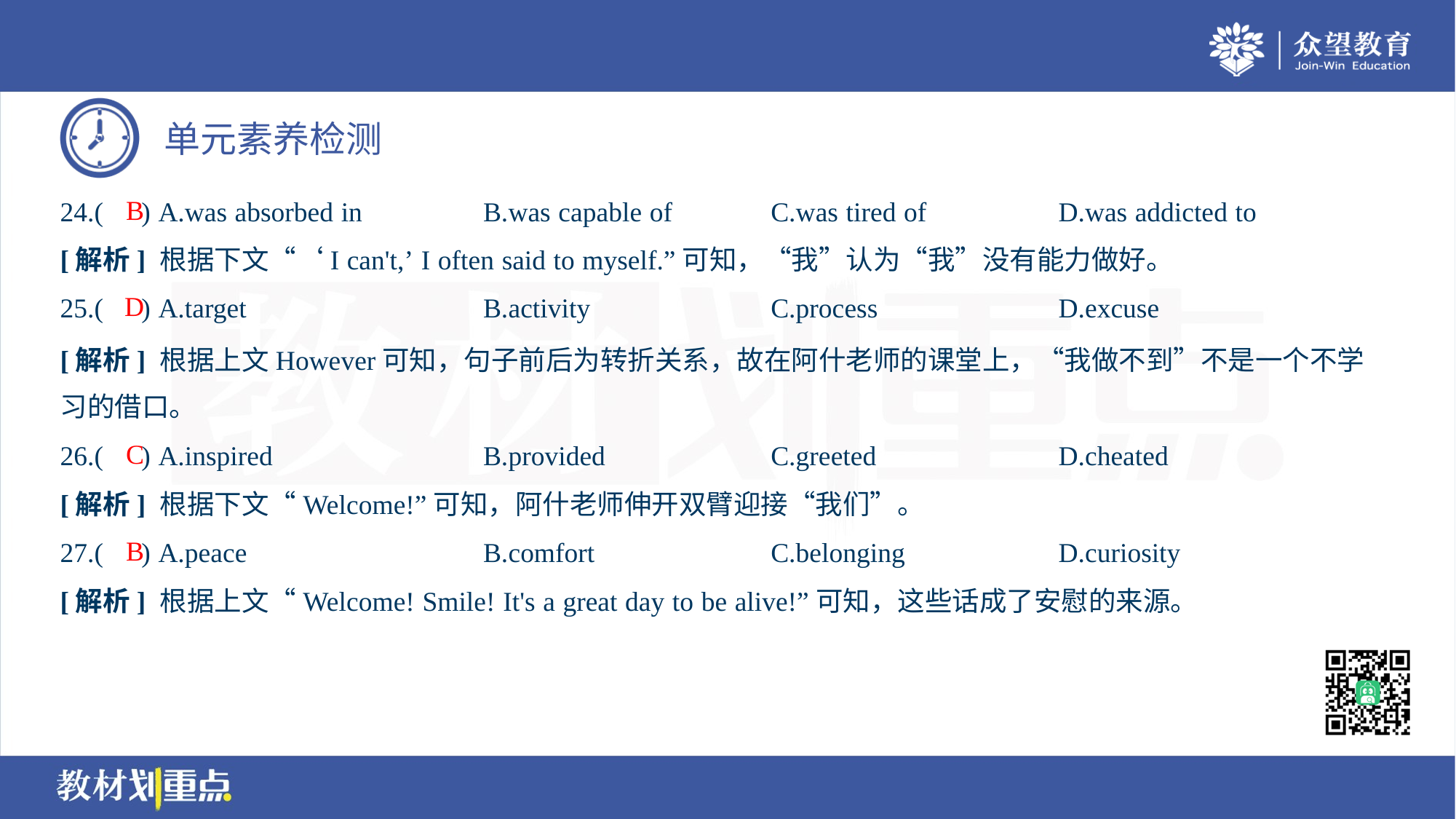

B
24.(     ) A.was absorbed in	B.was capable of	C.was tired of	D.was addicted to
[解析] 根据下文“‘I can't,’ I often said to myself.”可知，“我”认为“我”没有能力做好。
D
25.(     ) A.target	B.activity	C.process	D.excuse
[解析] 根据上文However可知，句子前后为转折关系，故在阿什老师的课堂上，“我做不到”不是一个不学
习的借口。
C
26.(     ) A.inspired	B.provided	C.greeted	D.cheated
[解析] 根据下文“Welcome!”可知，阿什老师伸开双臂迎接“我们”。
B
27.(     ) A.peace	B.comfort	C.belonging	D.curiosity
[解析] 根据上文“Welcome! Smile! It's a great day to be alive!”可知，这些话成了安慰的来源。